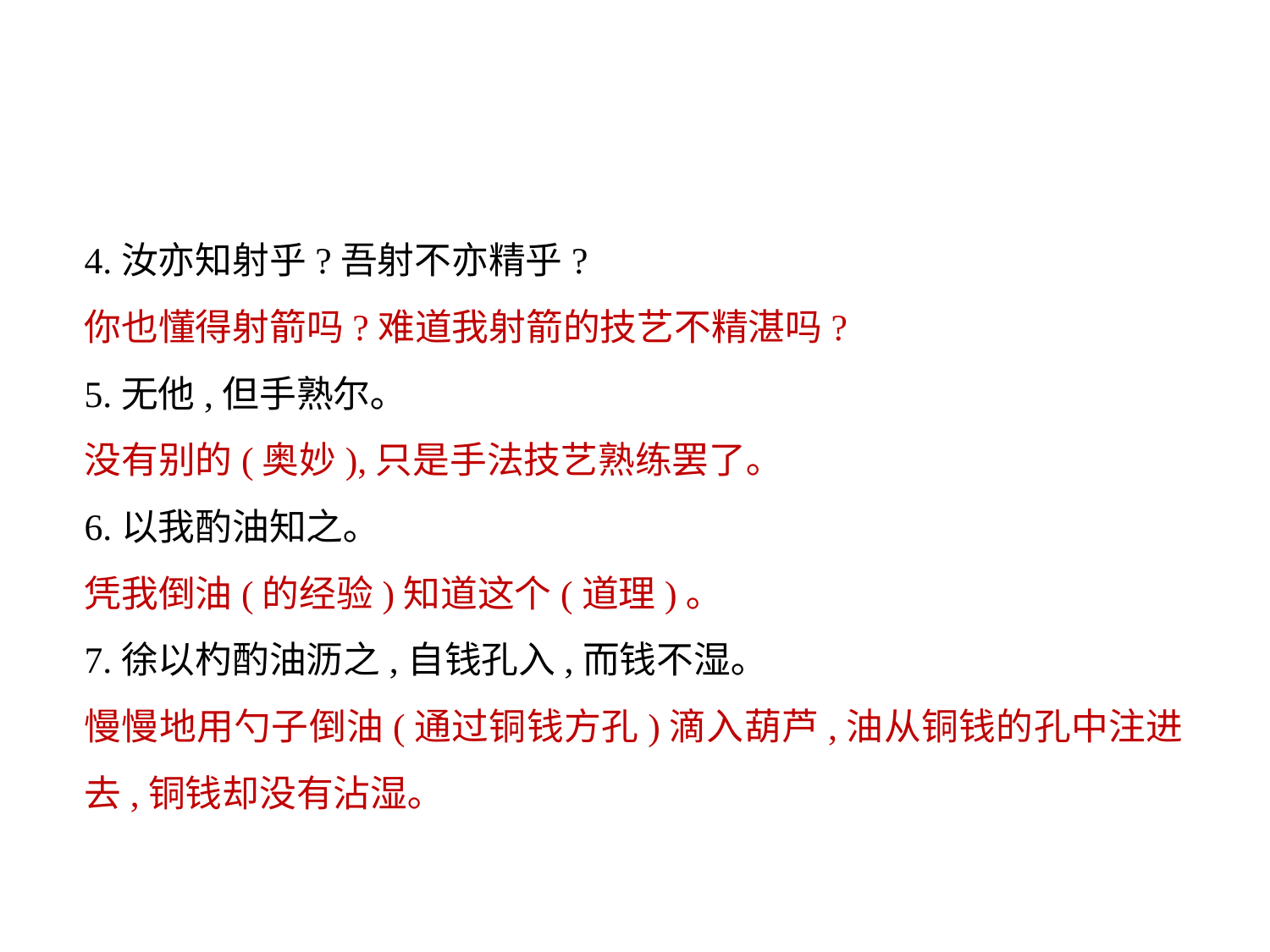

4.汝亦知射乎?吾射不亦精乎?
你也懂得射箭吗?难道我射箭的技艺不精湛吗?
5.无他,但手熟尔｡
没有别的(奥妙),只是手法技艺熟练罢了｡
6.以我酌油知之｡
凭我倒油(的经验)知道这个(道理)｡
7.徐以杓酌油沥之,自钱孔入,而钱不湿｡
慢慢地用勺子倒油(通过铜钱方孔)滴入葫芦,油从铜钱的孔中注进去,铜钱却没有沾湿｡